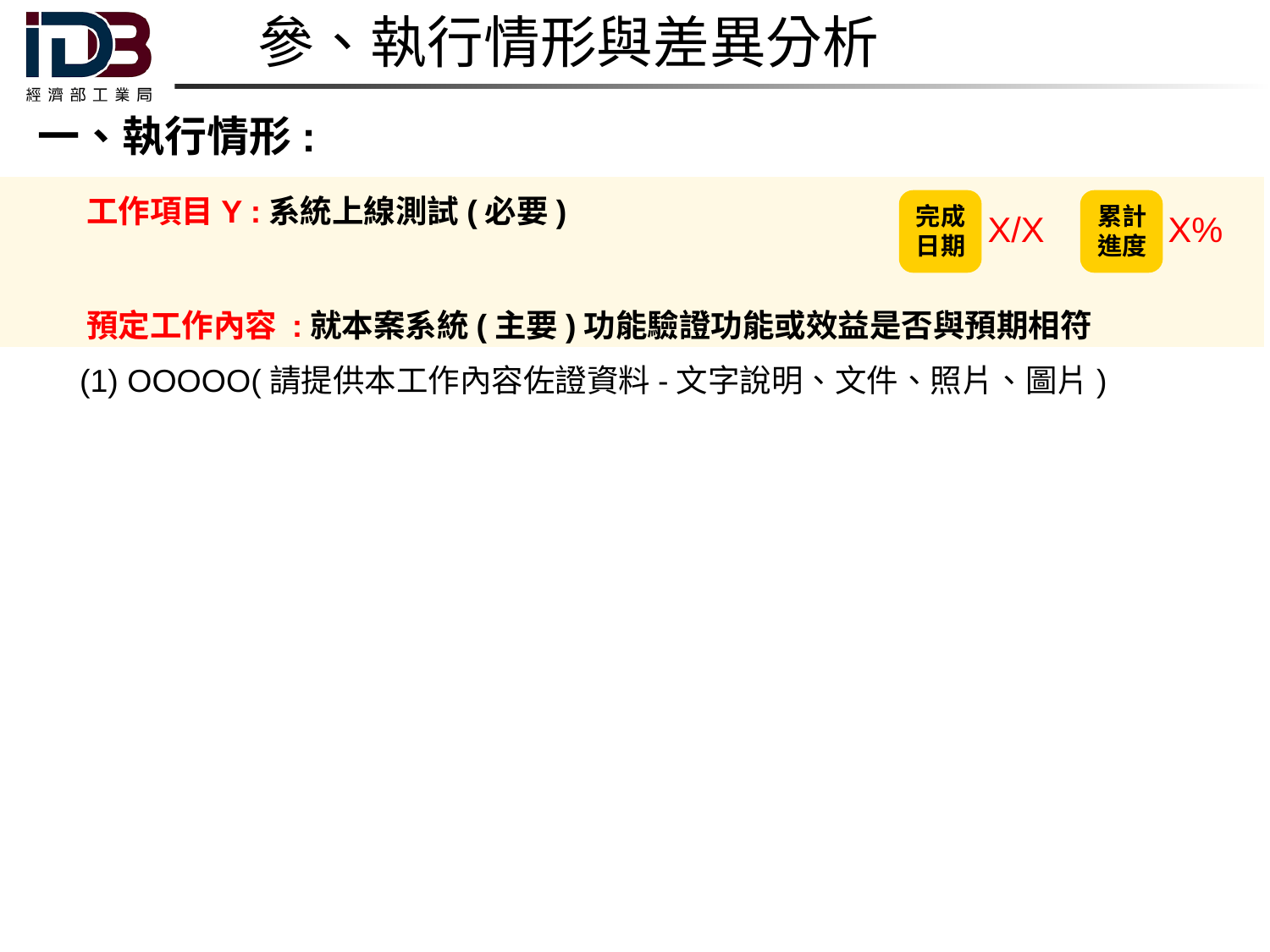

# 參、執行情形與差異分析
一、執行情形:
工作項目Y :系統上線測試(必要)

預定工作內容 :就本案系統(主要)功能驗證功能或效益是否與預期相符

完成
日期
累計
進度
X/X
X%
(1) OOOOO(請提供本工作內容佐證資料-文字說明、文件、照片、圖片)